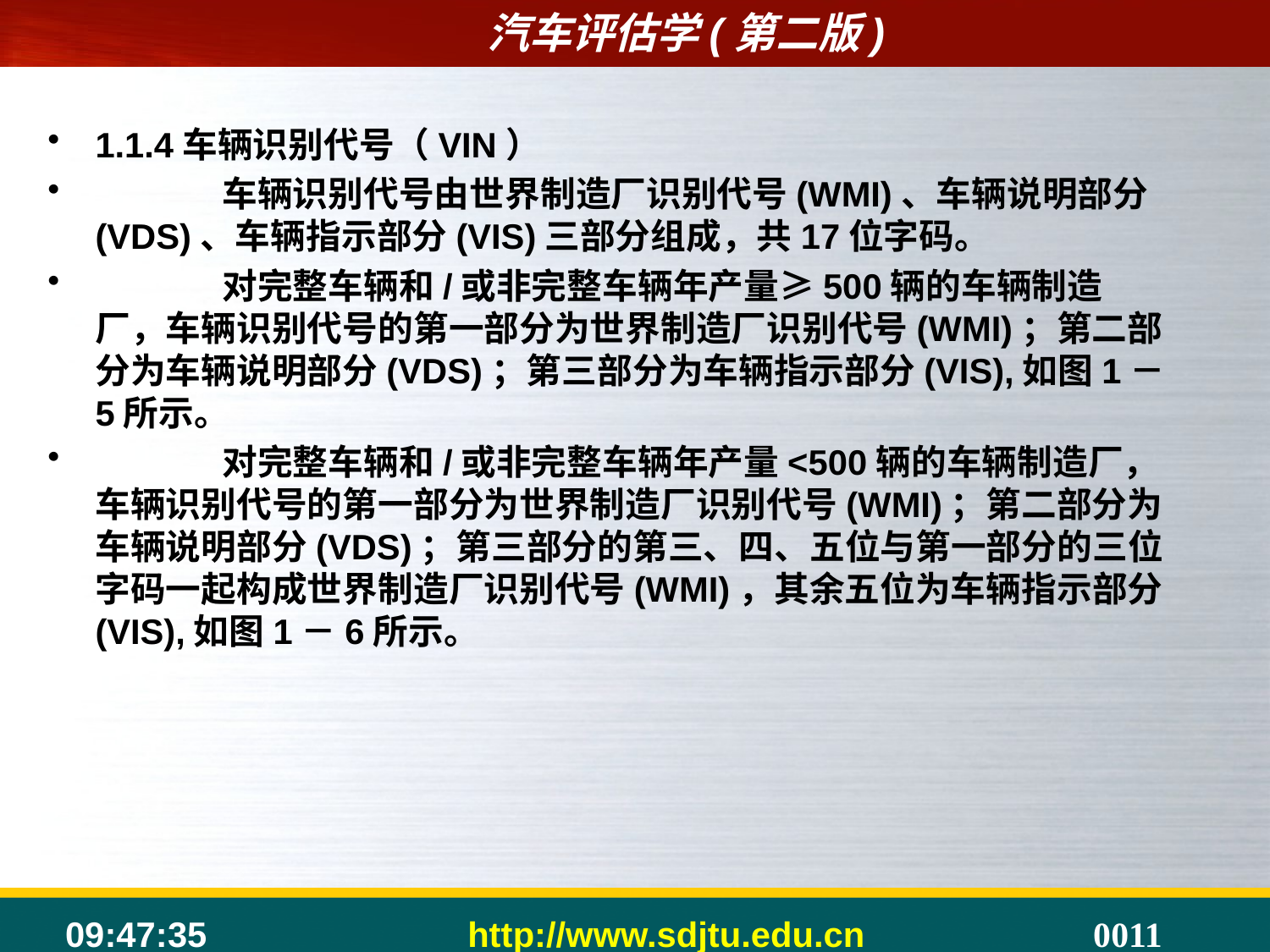

1.1.4车辆识别代号（VIN）
	车辆识别代号由世界制造厂识别代号(WMI)、车辆说明部分(VDS)、车辆指示部分(VIS)三部分组成，共17位字码。
	对完整车辆和/或非完整车辆年产量≥500辆的车辆制造厂，车辆识别代号的第一部分为世界制造厂识别代号(WMI)；第二部分为车辆说明部分(VDS)；第三部分为车辆指示部分(VIS),如图1－5所示。
	对完整车辆和/或非完整车辆年产量<500辆的车辆制造厂，车辆识别代号的第一部分为世界制造厂识别代号(WMI)；第二部分为车辆说明部分(VDS)；第三部分的第三、四、五位与第一部分的三位字码一起构成世界制造厂识别代号(WMI)，其余五位为车辆指示部分(VIS),如图1－6所示。